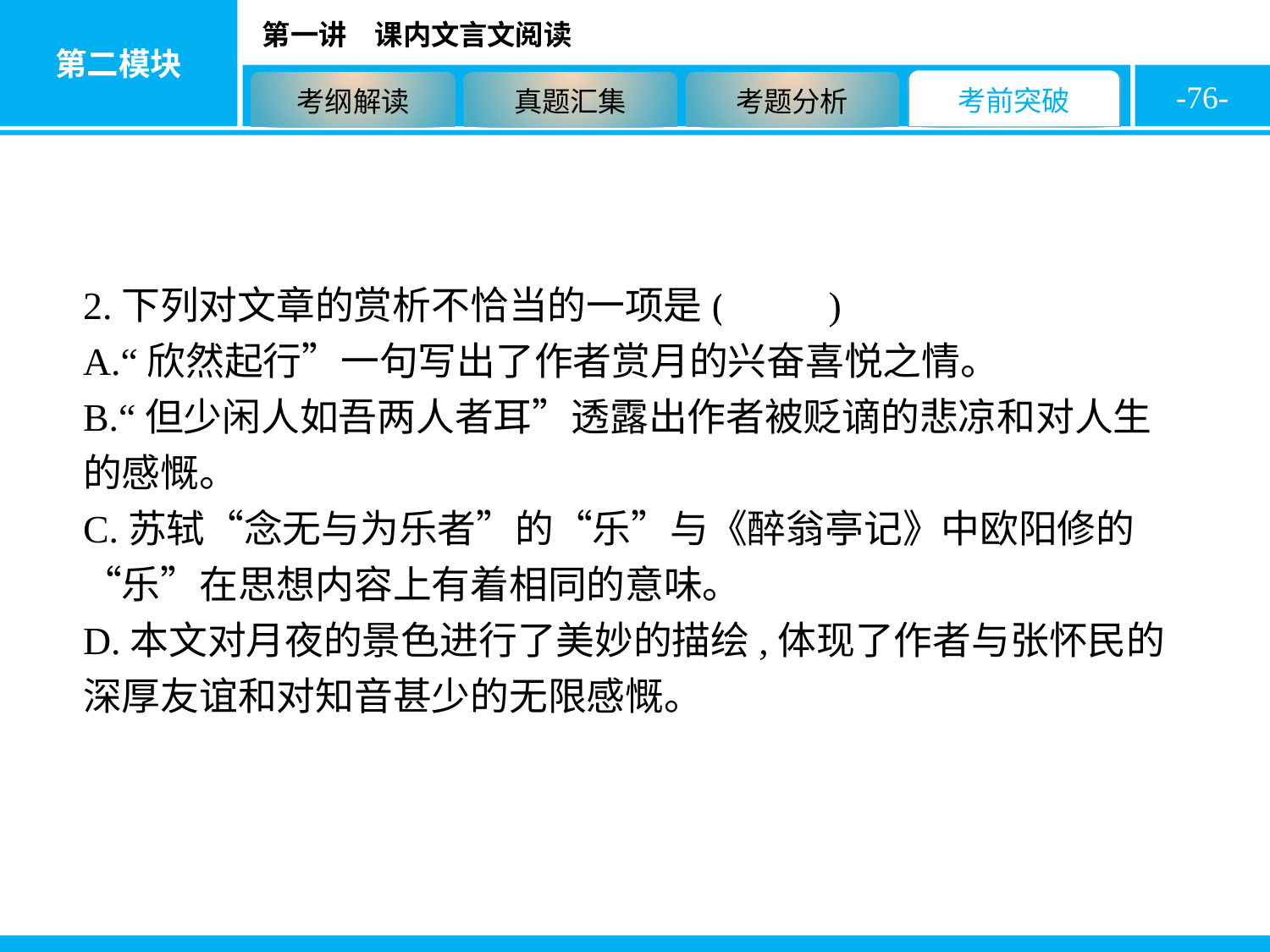

-76-
2.下列对文章的赏析不恰当的一项是(    C    )
A.“欣然起行”一句写出了作者赏月的兴奋喜悦之情。
B.“但少闲人如吾两人者耳”透露出作者被贬谪的悲凉和对人生的感慨。
C.苏轼“念无与为乐者”的“乐”与《醉翁亭记》中欧阳修的“乐”在思想内容上有着相同的意味。
D.本文对月夜的景色进行了美妙的描绘,体现了作者与张怀民的深厚友谊和对知音甚少的无限感慨。